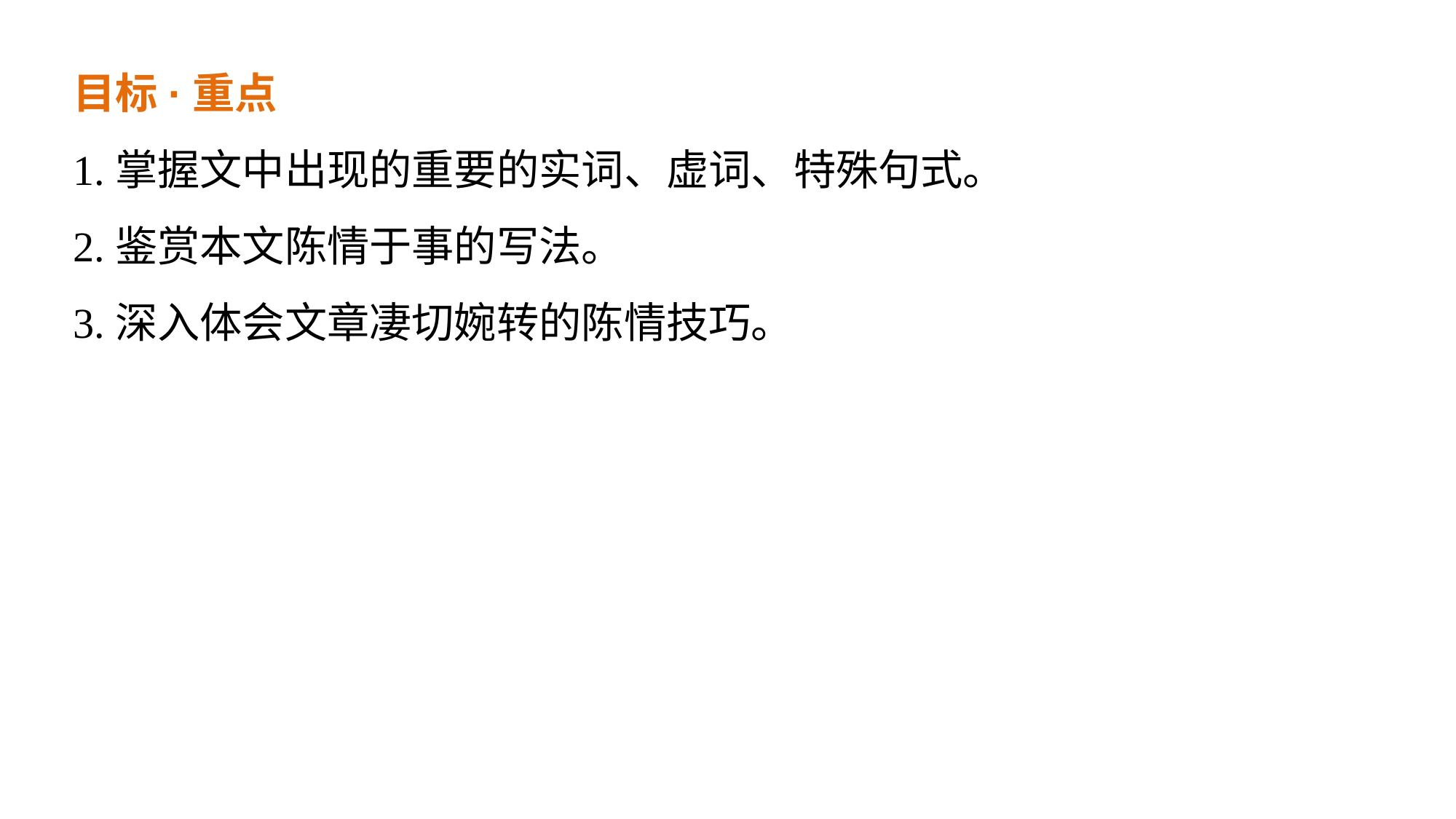

目标·重点
1.掌握文中出现的重要的实词、虚词、特殊句式。
2.鉴赏本文陈情于事的写法。
3.深入体会文章凄切婉转的陈情技巧。